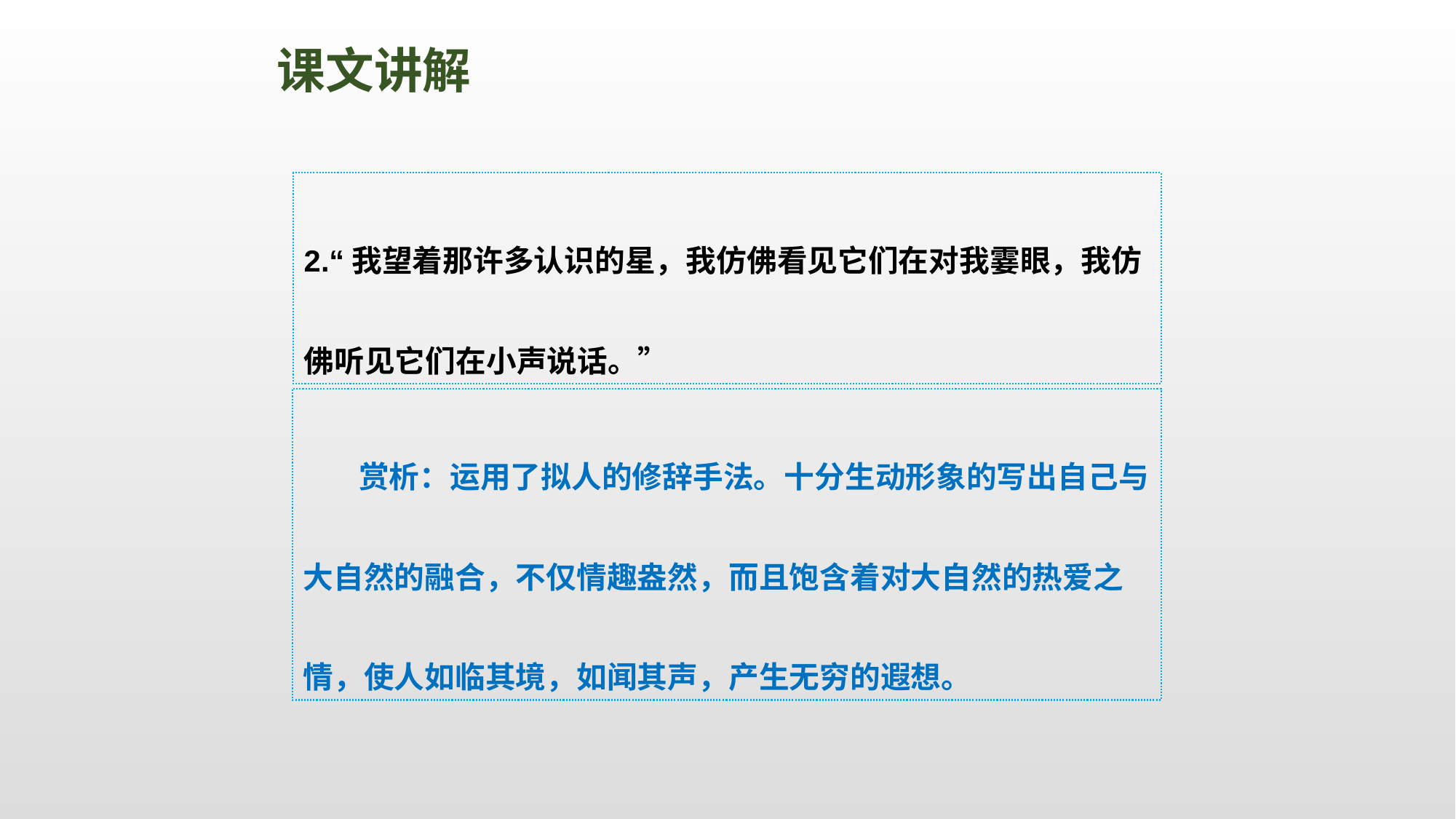

课文讲解
2.“我望着那许多认识的星，我仿佛看见它们在对我霎眼，我仿佛听见它们在小声说话。”
       赏析：运用了拟人的修辞手法。十分生动形象的写出自己与大自然的融合，不仅情趣盎然，而且饱含着对大自然的热爱之情，使人如临其境，如闻其声，产生无穷的遐想。